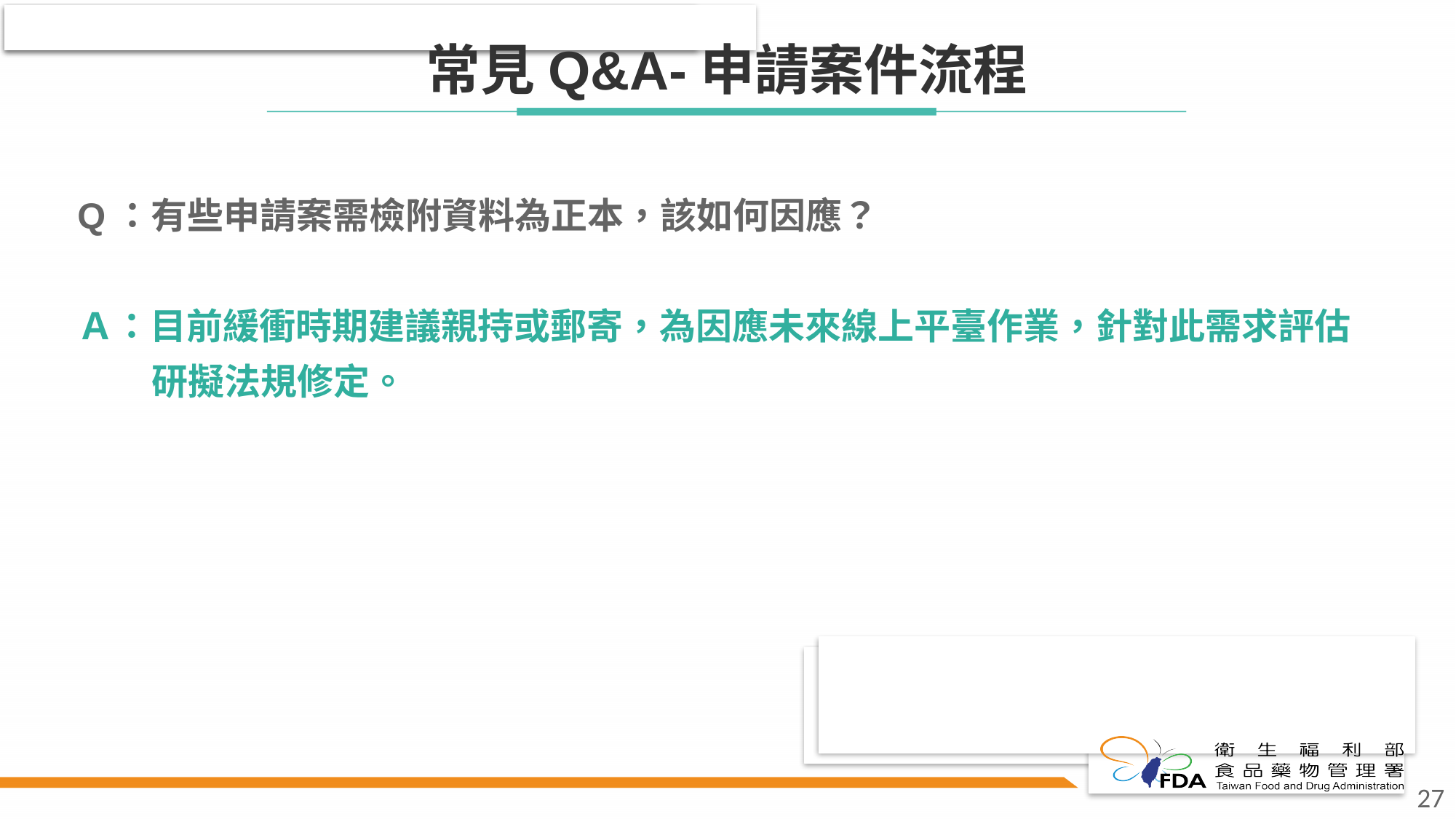

# 常見Q&A-申請案件流程

Q：有些申請案需檢附資料為正本，該如何因應？

Ａ：目前緩衝時期建議親持或郵寄，為因應未來線上平臺作業，針對此需求評估
        研擬法規修定。